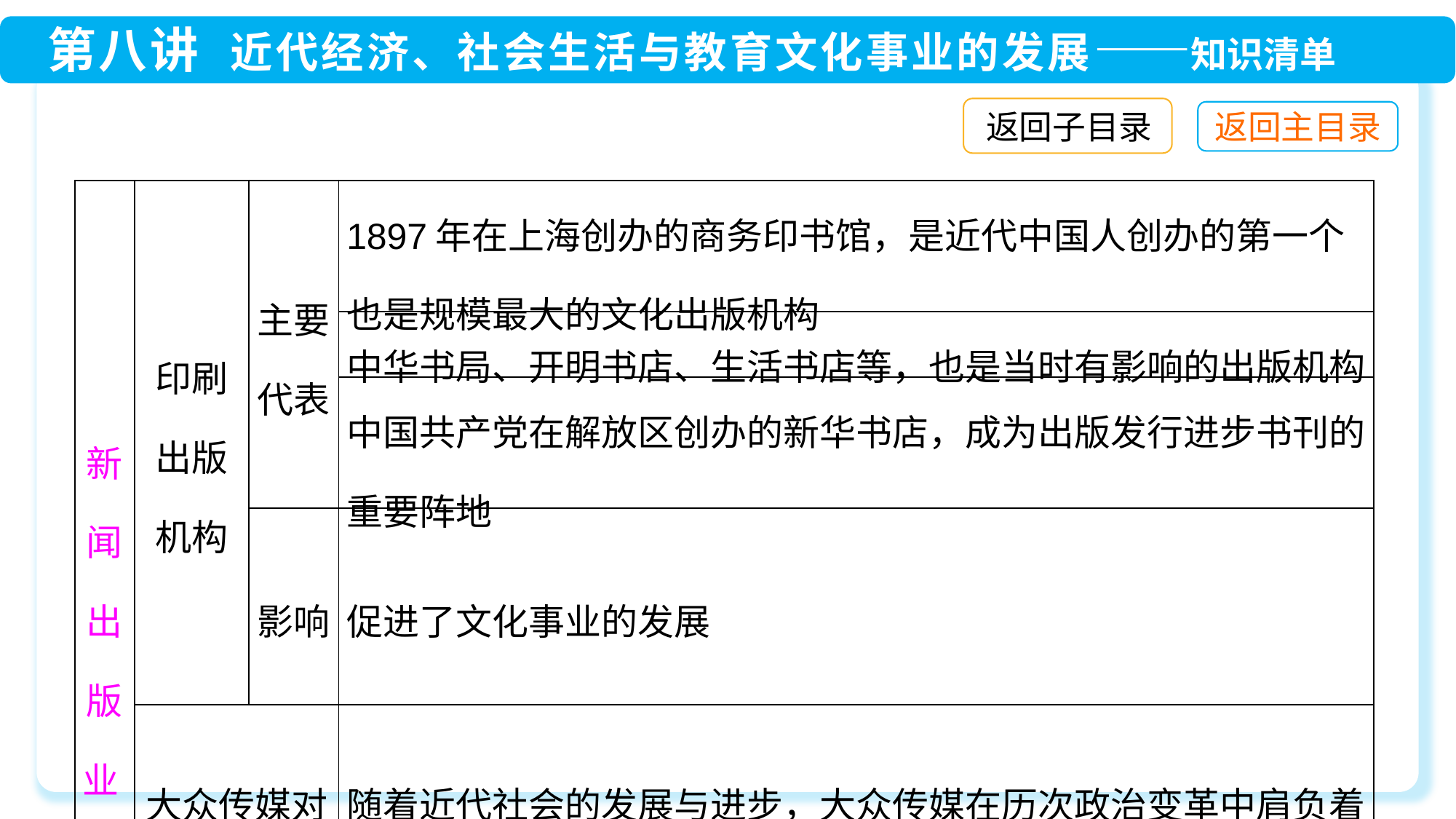

返回子目录
| 新闻出版业 | 印刷出版机构 | 主要代表 | 1897年在上海创办的商务印书馆，是近代中国人创办的第一个也是规模最大的文化出版机构 |
| --- | --- | --- | --- |
|  |  |  | 中华书局、开明书店、生活书店等，也是当时有影响的出版机构 |
|  |  |  | 中国共产党在解放区创办的新华书店，成为出版发行进步书刊的重要阵地 |
|  |  | 影响 | 促进了文化事业的发展 |
|  | 大众传媒对近代社会生活的影响 |  | 随着近代社会的发展与进步，大众传媒在历次政治变革中肩负着舆论宣传的重任，同时在人们日常生活中也扮演着重要的角色，使人们获取信息，了解社会 |